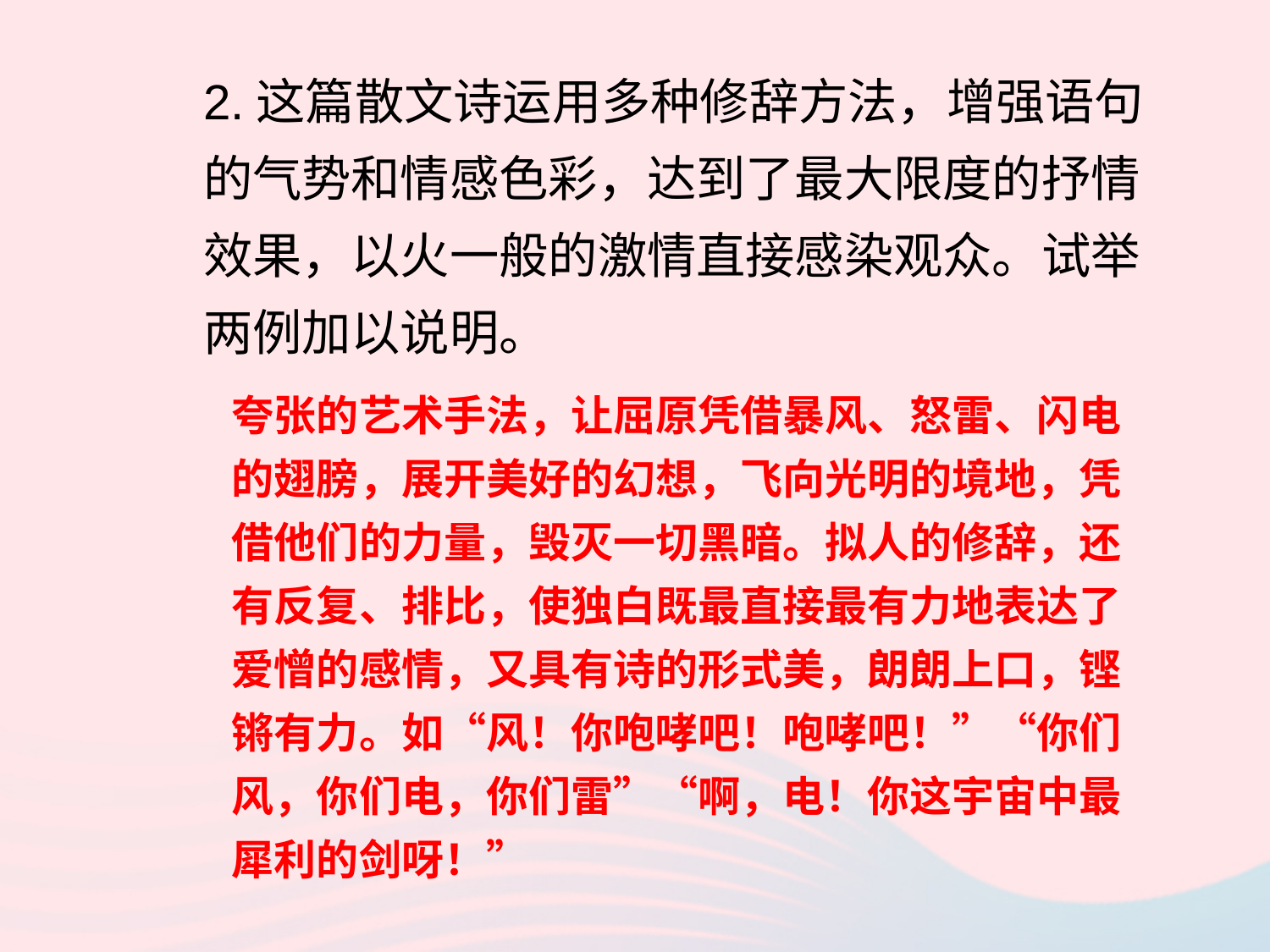

2.这篇散文诗运用多种修辞方法，增强语句的气势和情感色彩，达到了最大限度的抒情效果，以火一般的激情直接感染观众。试举两例加以说明。
夸张的艺术手法，让屈原凭借暴风、怒雷、闪电的翅膀，展开美好的幻想，飞向光明的境地，凭借他们的力量，毁灭一切黑暗。拟人的修辞，还有反复、排比，使独白既最直接最有力地表达了爱憎的感情，又具有诗的形式美，朗朗上口，铿锵有力。如“风！你咆哮吧！咆哮吧！”“你们风，你们电，你们雷”“啊，电！你这宇宙中最犀利的剑呀！”